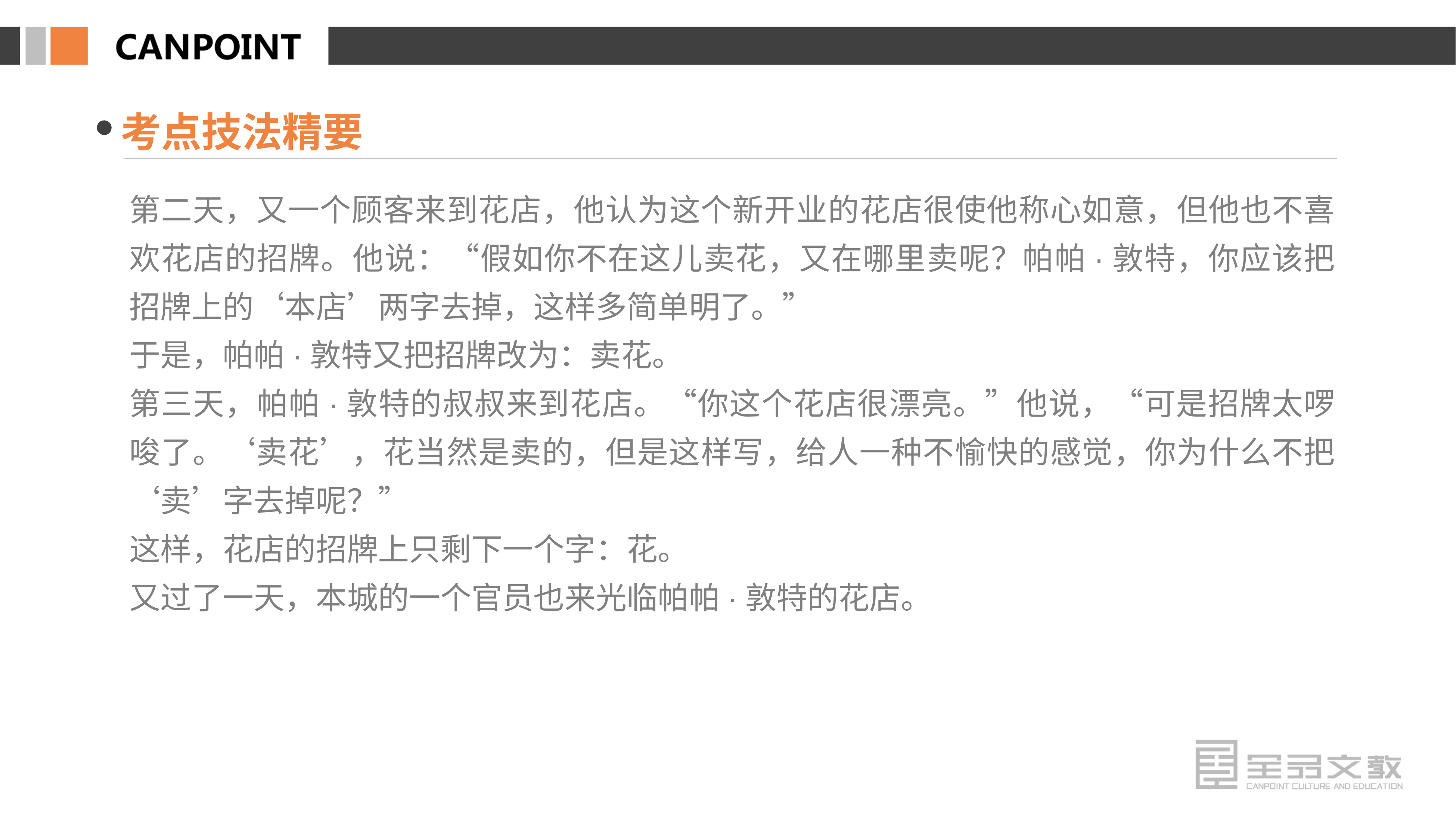

考点技法精要

第二天，又一个顾客来到花店，他认为这个新开业的花店很使他称心如意，但他也不喜欢花店的招牌。他说：“假如你不在这儿卖花，又在哪里卖呢？帕帕·敦特，你应该把招牌上的‘本店’两字去掉，这样多简单明了。”
于是，帕帕·敦特又把招牌改为：卖花。
第三天，帕帕·敦特的叔叔来到花店。“你这个花店很漂亮。”他说，“可是招牌太啰唆了。‘卖花’，花当然是卖的，但是这样写，给人一种不愉快的感觉，你为什么不把‘卖’字去掉呢？”
这样，花店的招牌上只剩下一个字：花。
又过了一天，本城的一个官员也来光临帕帕·敦特的花店。